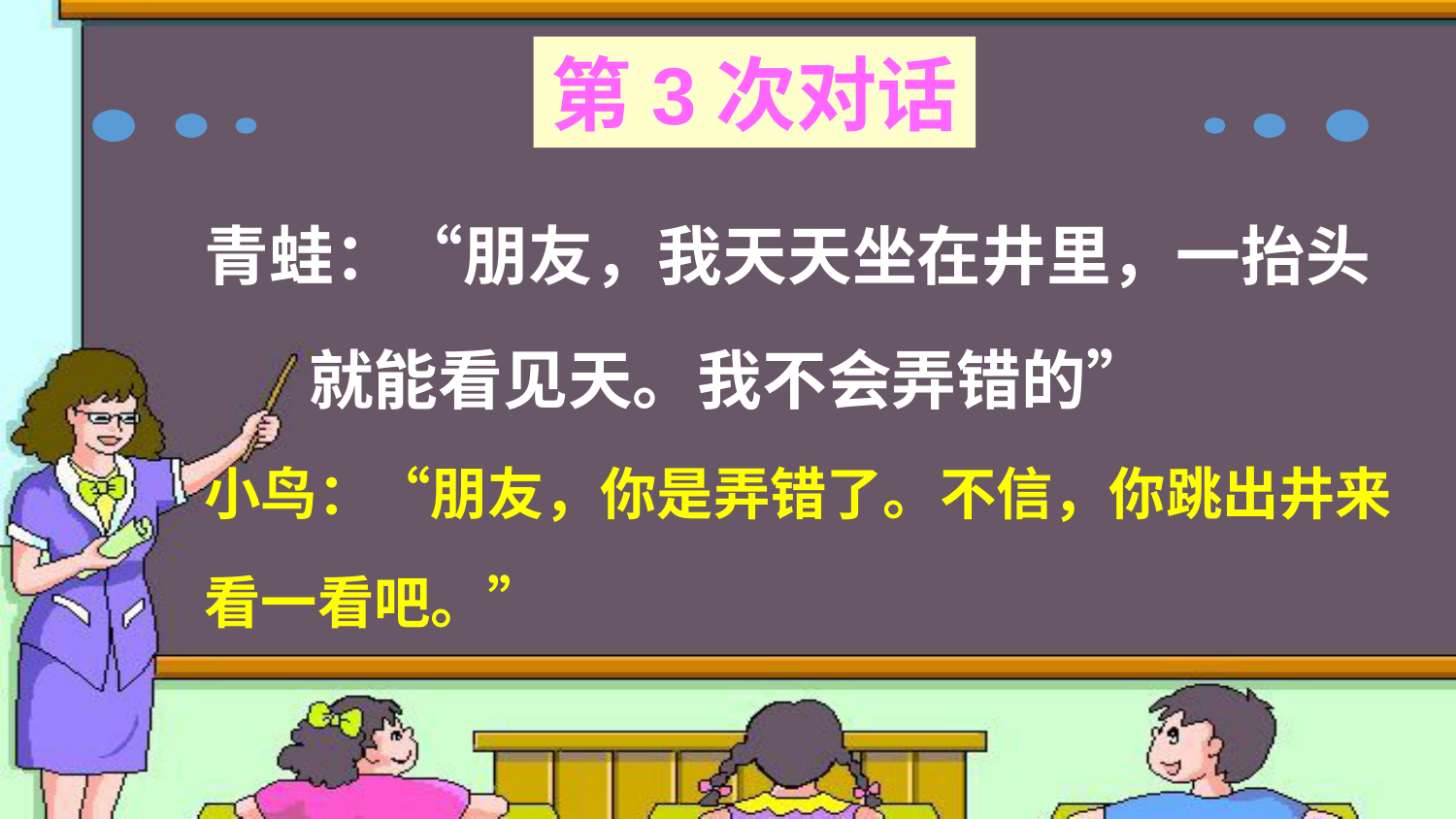

第3次对话
青蛙：“朋友，我天天坐在井里，一抬头
      就能看见天。我不会弄错的”
小鸟：“朋友，你是弄错了。不信，你跳出井来看一看吧。”